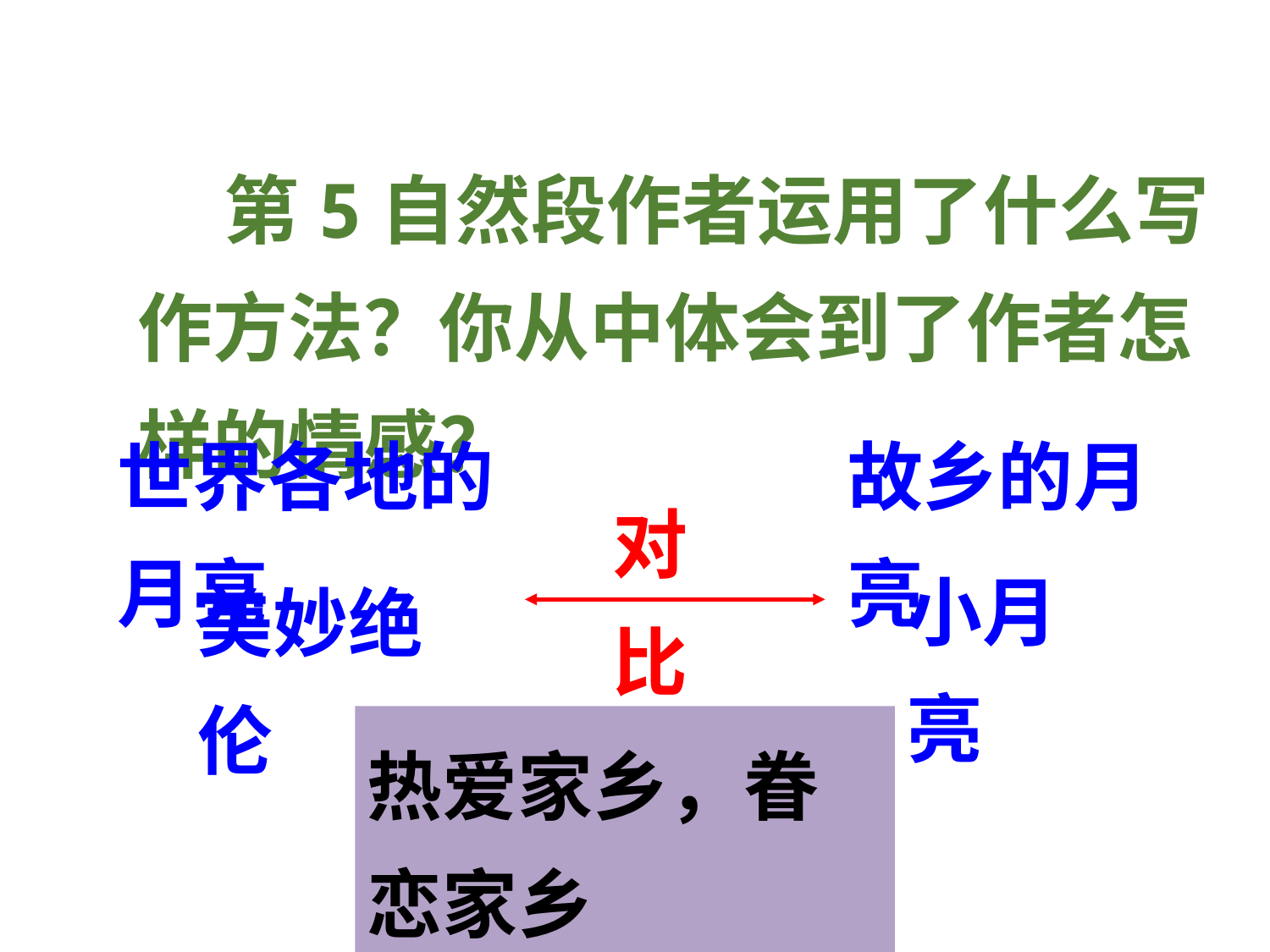

第5自然段作者运用了什么写作方法？你从中体会到了作者怎样的情感？
世界各地的月亮
故乡的月亮
对比
小月亮
美妙绝伦
热爱家乡，眷恋家乡